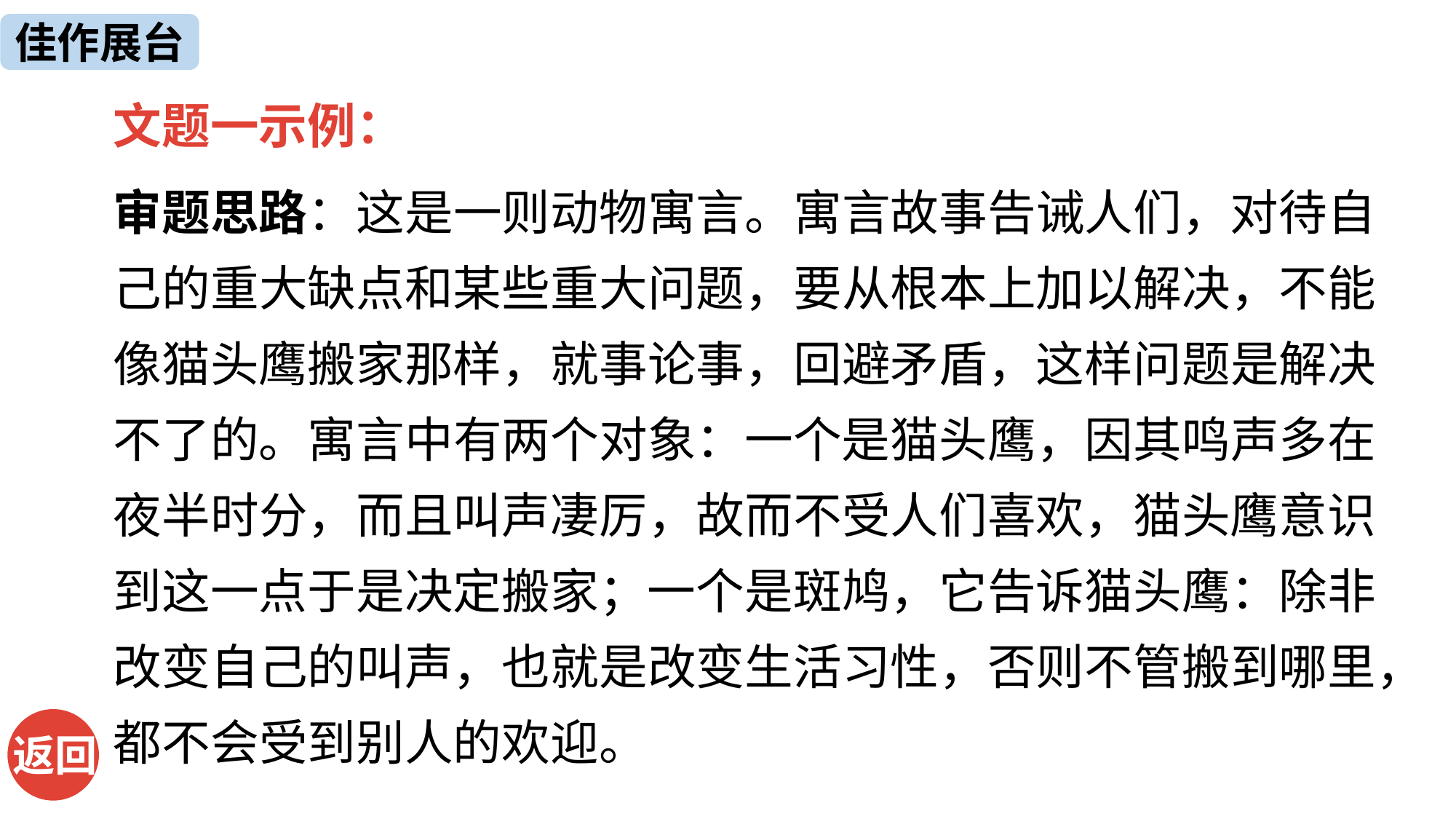

佳作展台
文题一示例：
审题思路：这是一则动物寓言。寓言故事告诫人们，对待自己的重大缺点和某些重大问题，要从根本上加以解决，不能像猫头鹰搬家那样，就事论事，回避矛盾，这样问题是解决不了的。寓言中有两个对象：一个是猫头鹰，因其鸣声多在夜半时分，而且叫声凄厉，故而不受人们喜欢，猫头鹰意识到这一点于是决定搬家；一个是斑鸠，它告诉猫头鹰：除非改变自己的叫声，也就是改变生活习性，否则不管搬到哪里，都不会受到别人的欢迎。

返回